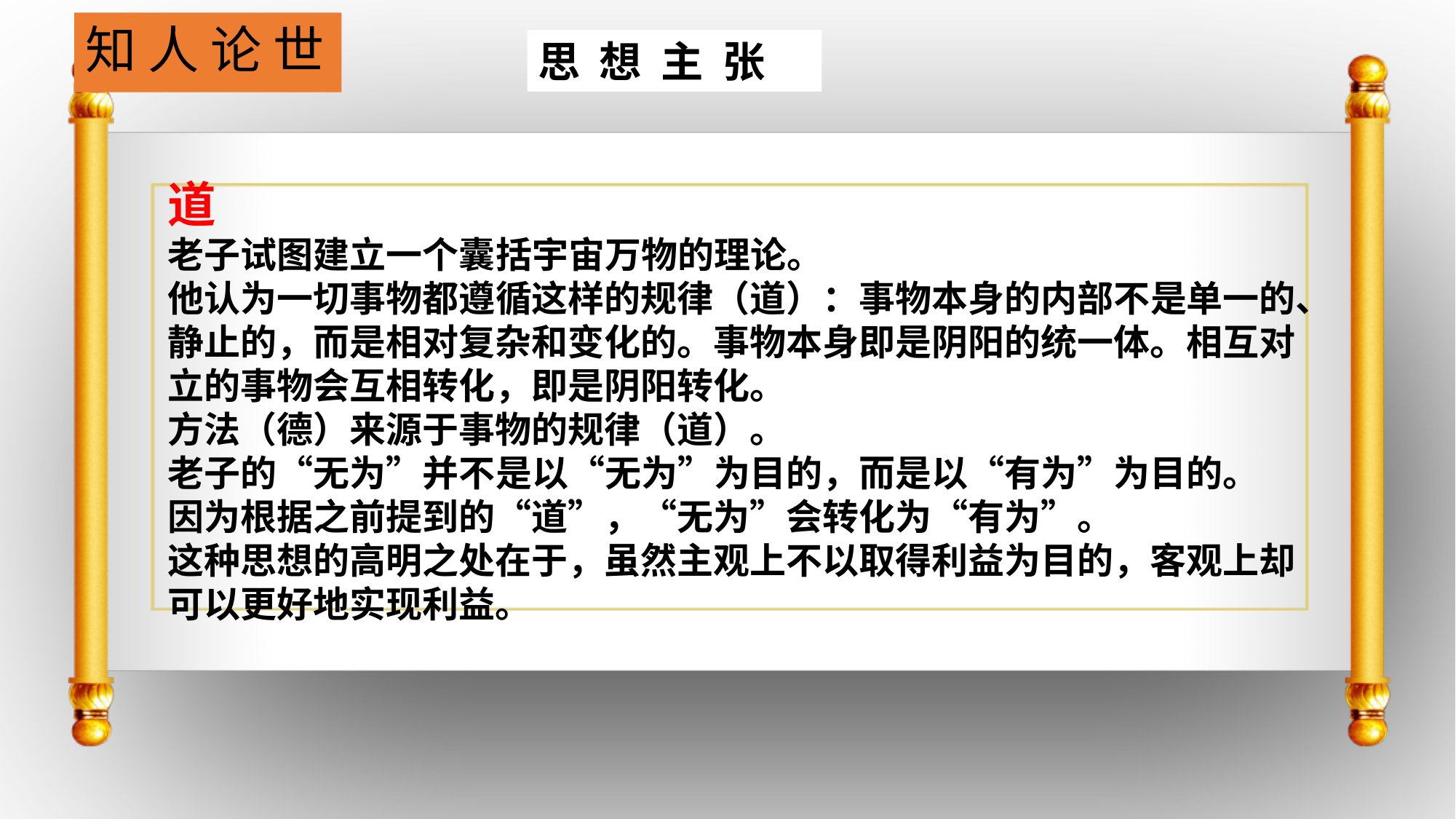

# 知 人 论 世
思  想  主  张
道
老子试图建立一个囊括宇宙万物的理论。
他认为一切事物都遵循这样的规律（道）：事物本身的内部不是单一的、静止的，而是相对复杂和变化的。事物本身即是阴阳的统一体。相互对立的事物会互相转化，即是阴阳转化。
方法（德）来源于事物的规律（道）。
老子的“无为”并不是以“无为”为目的，而是以“有为”为目的。
因为根据之前提到的“道”，“无为”会转化为“有为”。
这种思想的高明之处在于，虽然主观上不以取得利益为目的，客观上却可以更好地实现利益。